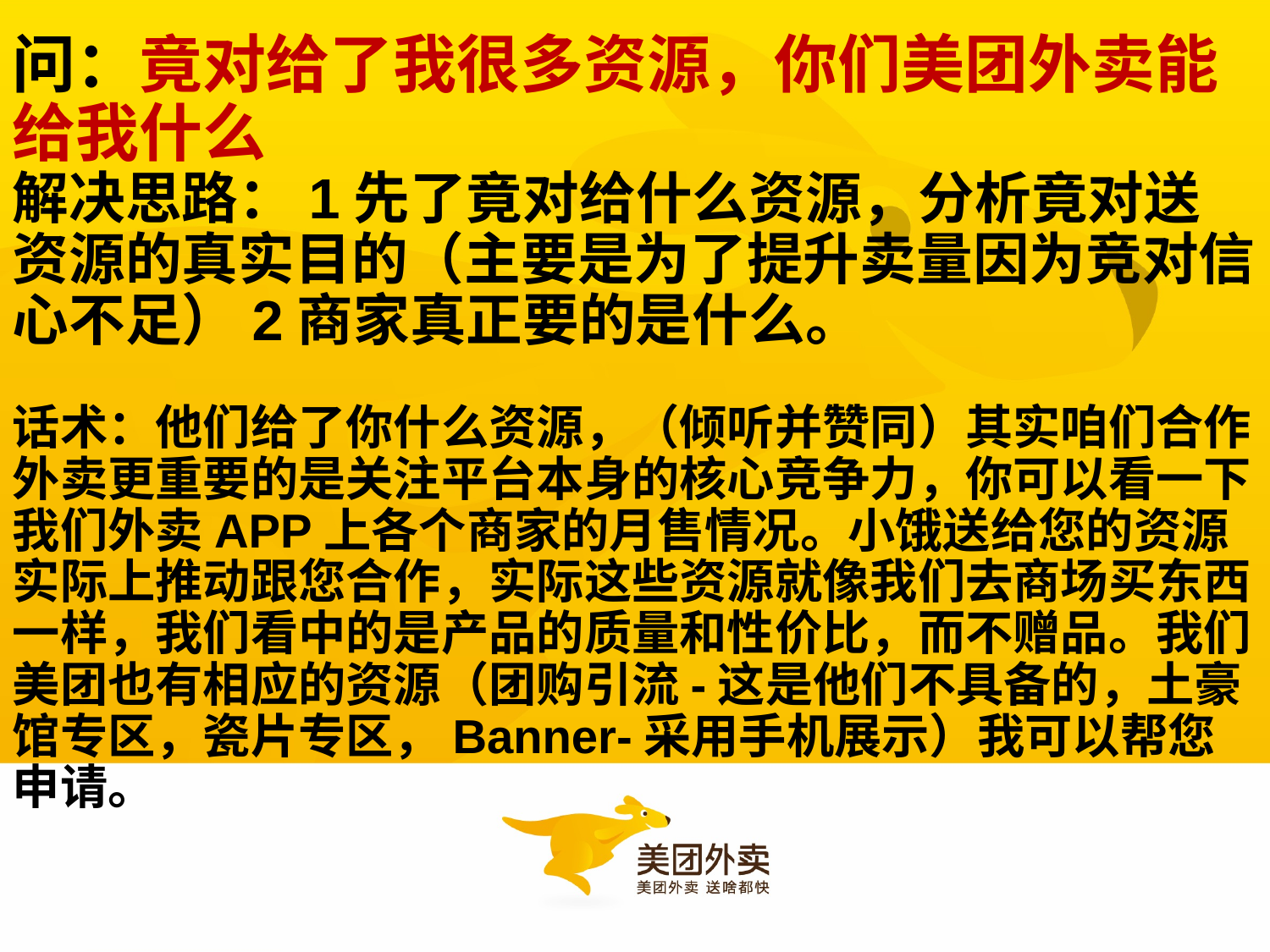

# 问：竟对给了我很多资源，你们美团外卖能给我什么
解决思路：1先了竟对给什么资源，分析竟对送资源的真实目的（主要是为了提升卖量因为竞对信心不足）2商家真正要的是什么。

话术：他们给了你什么资源，（倾听并赞同）其实咱们合作外卖更重要的是关注平台本身的核心竞争力，你可以看一下我们外卖APP上各个商家的月售情况。小饿送给您的资源实际上推动跟您合作，实际这些资源就像我们去商场买东西一样，我们看中的是产品的质量和性价比，而不赠品。我们美团也有相应的资源（团购引流-这是他们不具备的，土豪馆专区，瓷片专区，Banner-采用手机展示）我可以帮您申请。